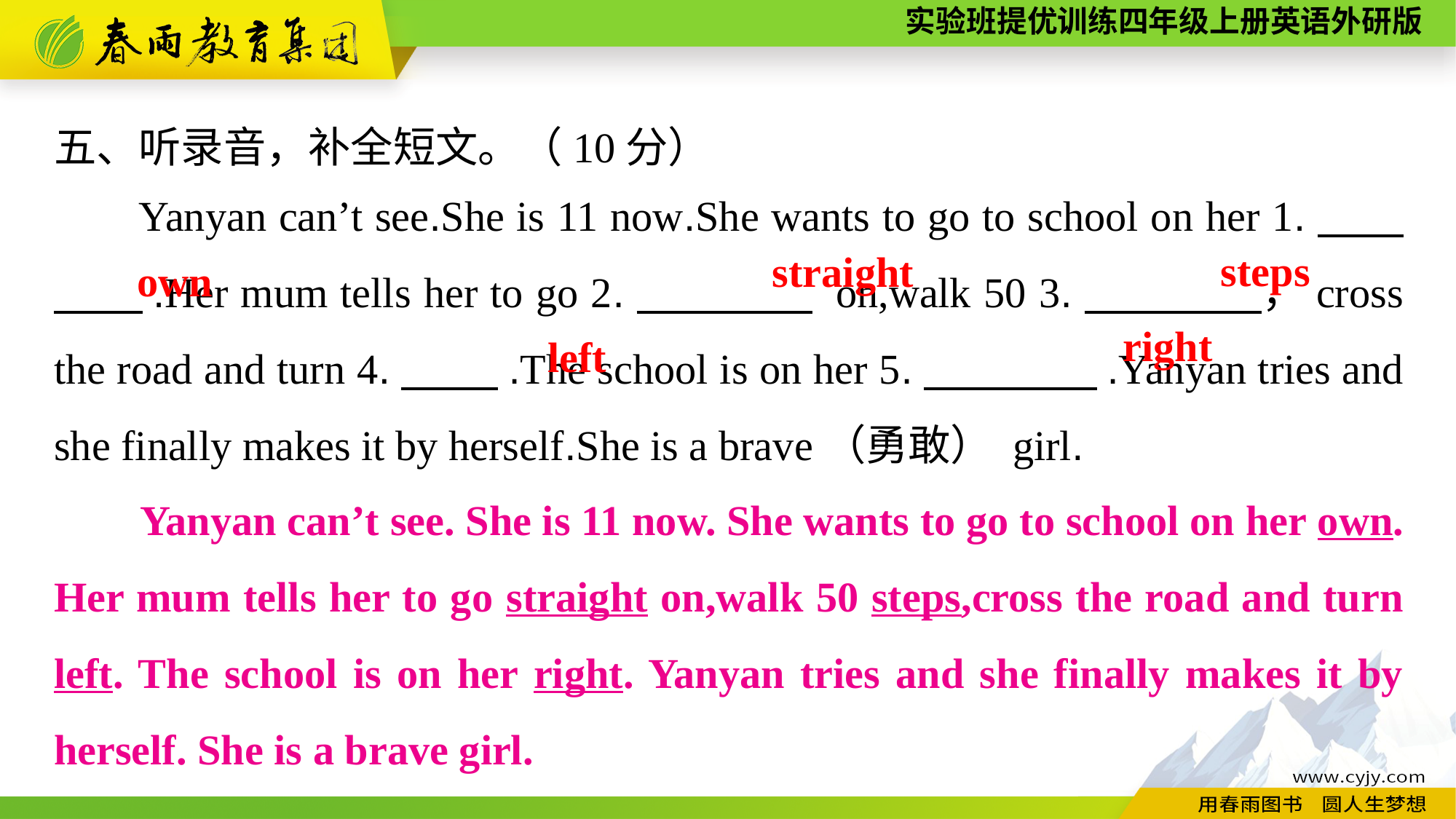

五、听录音，补全短文。（10分）
Yanyan can’t see.She is 11 now.She wants to go to school on her 1.　　　　.Her mum tells her to go 2.　　　　 on,walk 50 3.　　　　，cross the road and turn 4.　 　.The school is on her 5.　　　　.Yanyan tries and she finally makes it by herself.She is a brave（勇敢） girl.
steps
straight
own
right
left
Yanyan can’t see. She is 11 now. She wants to go to school on her own. Her mum tells her to go straight on,walk 50 steps,cross the road and turn left. The school is on her right. Yanyan tries and she finally makes it by herself. She is a brave girl.